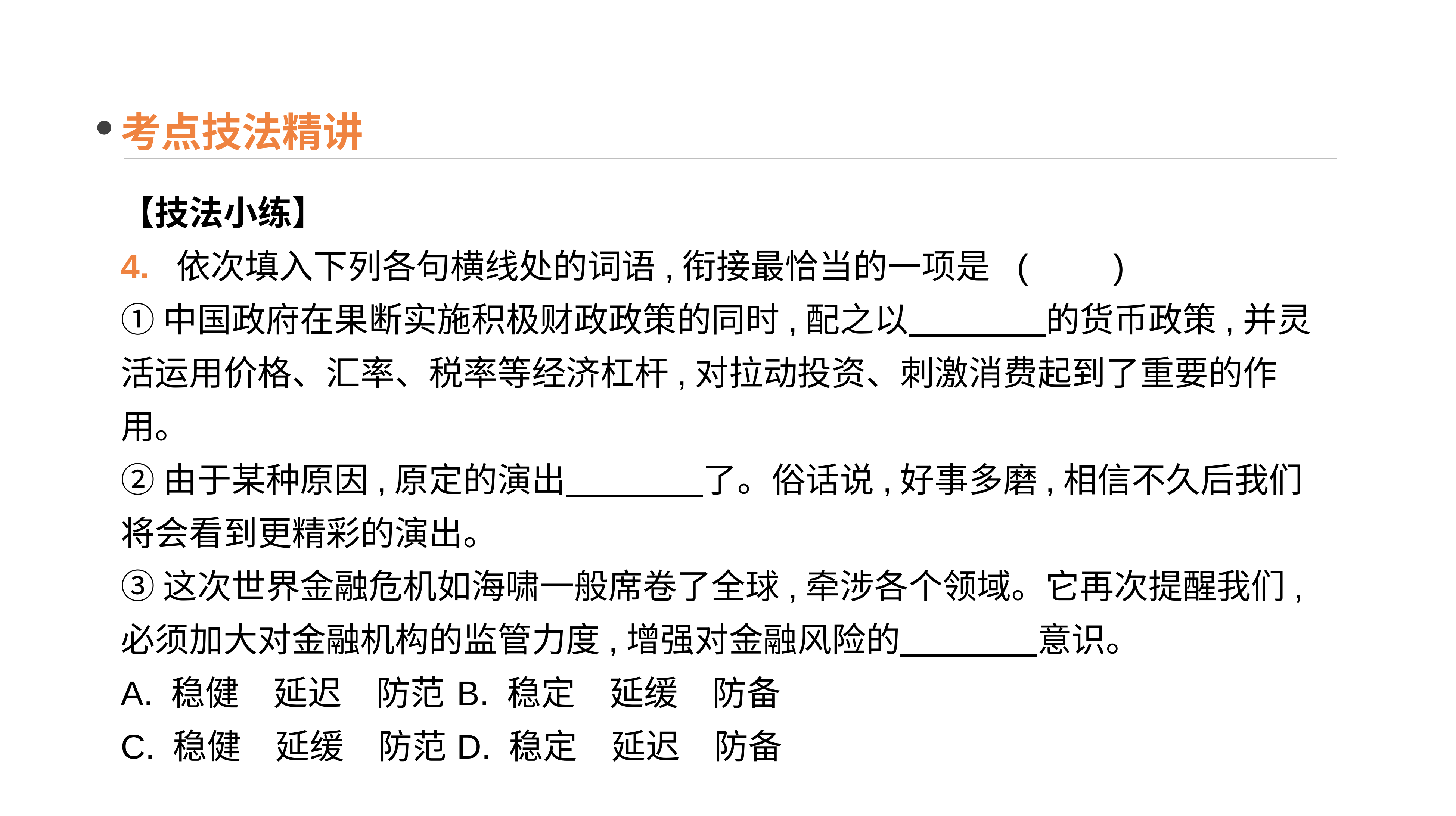

考点技法精讲

【技法小练】
4.  依次填入下列各句横线处的词语,衔接最恰当的一项是	(　　)
①中国政府在果断实施积极财政政策的同时,配之以　　　　的货币政策,并灵活运用价格、汇率、税率等经济杠杆,对拉动投资、刺激消费起到了重要的作用。
②由于某种原因,原定的演出　　　　了。俗话说,好事多磨,相信不久后我们将会看到更精彩的演出。
③这次世界金融危机如海啸一般席卷了全球,牵涉各个领域。它再次提醒我们,必须加大对金融机构的监管力度,增强对金融风险的　　　　意识。
A. 稳健　延迟　防范	B. 稳定　延缓　防备
C. 稳健　延缓　防范	D. 稳定　延迟　防备